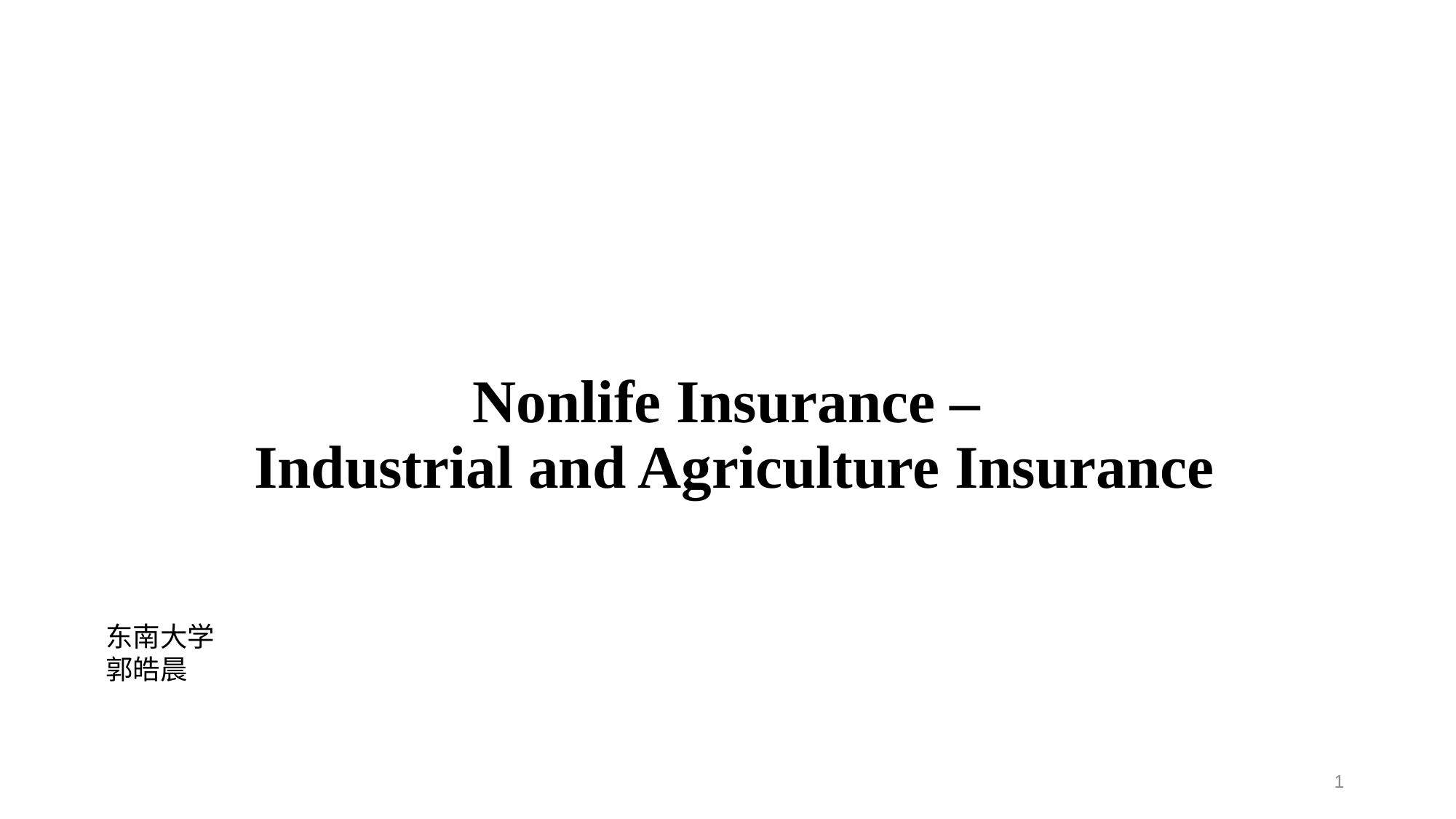

# Nonlife Insurance – Industrial and Agriculture Insurance
东南大学
郭皓晨
1